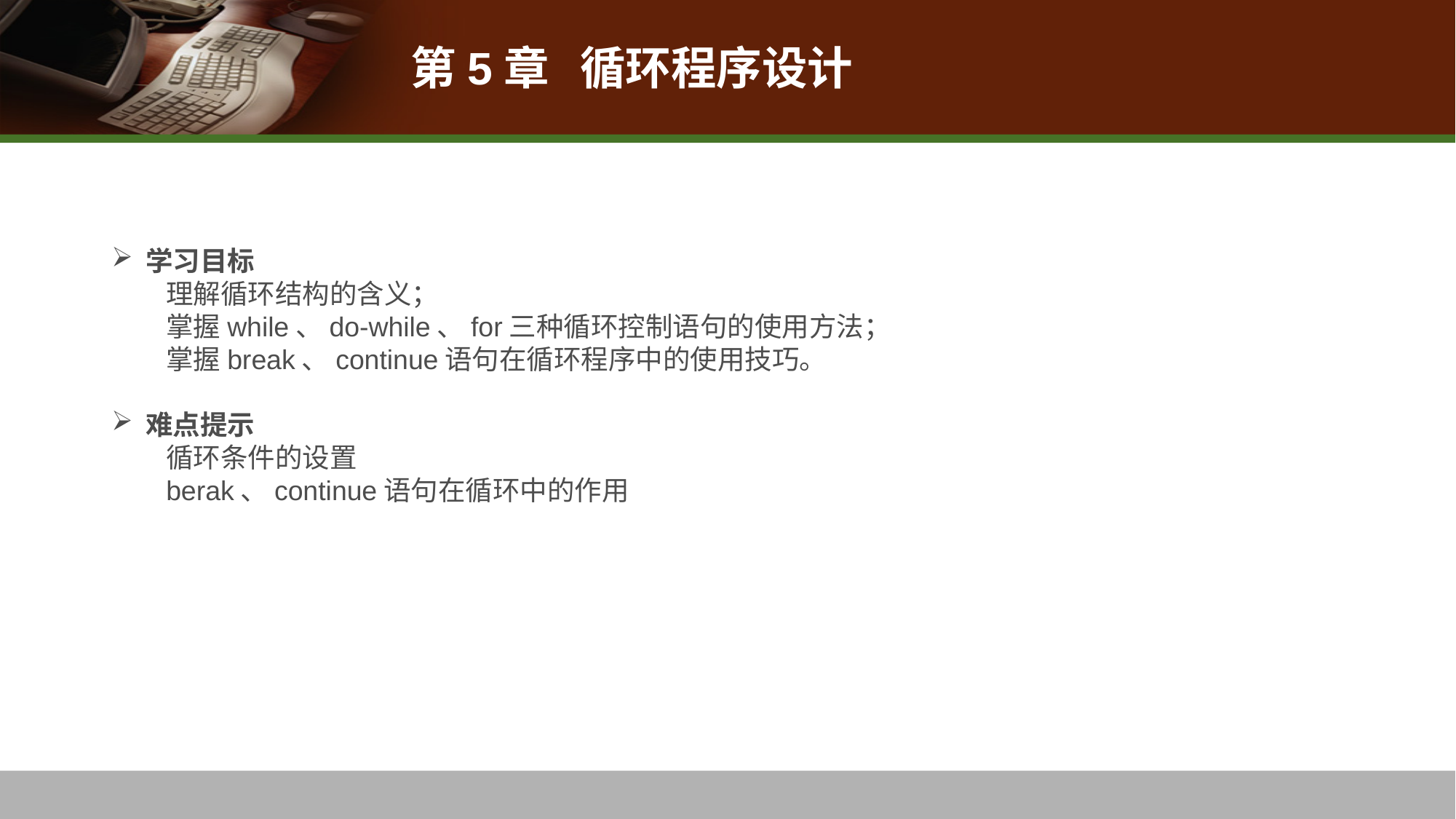

# 第5章   循环程序设计
学习目标
理解循环结构的含义；
掌握while、do-while、for三种循环控制语句的使用方法；
掌握break、continue语句在循环程序中的使用技巧。

难点提示
循环条件的设置
berak、continue语句在循环中的作用